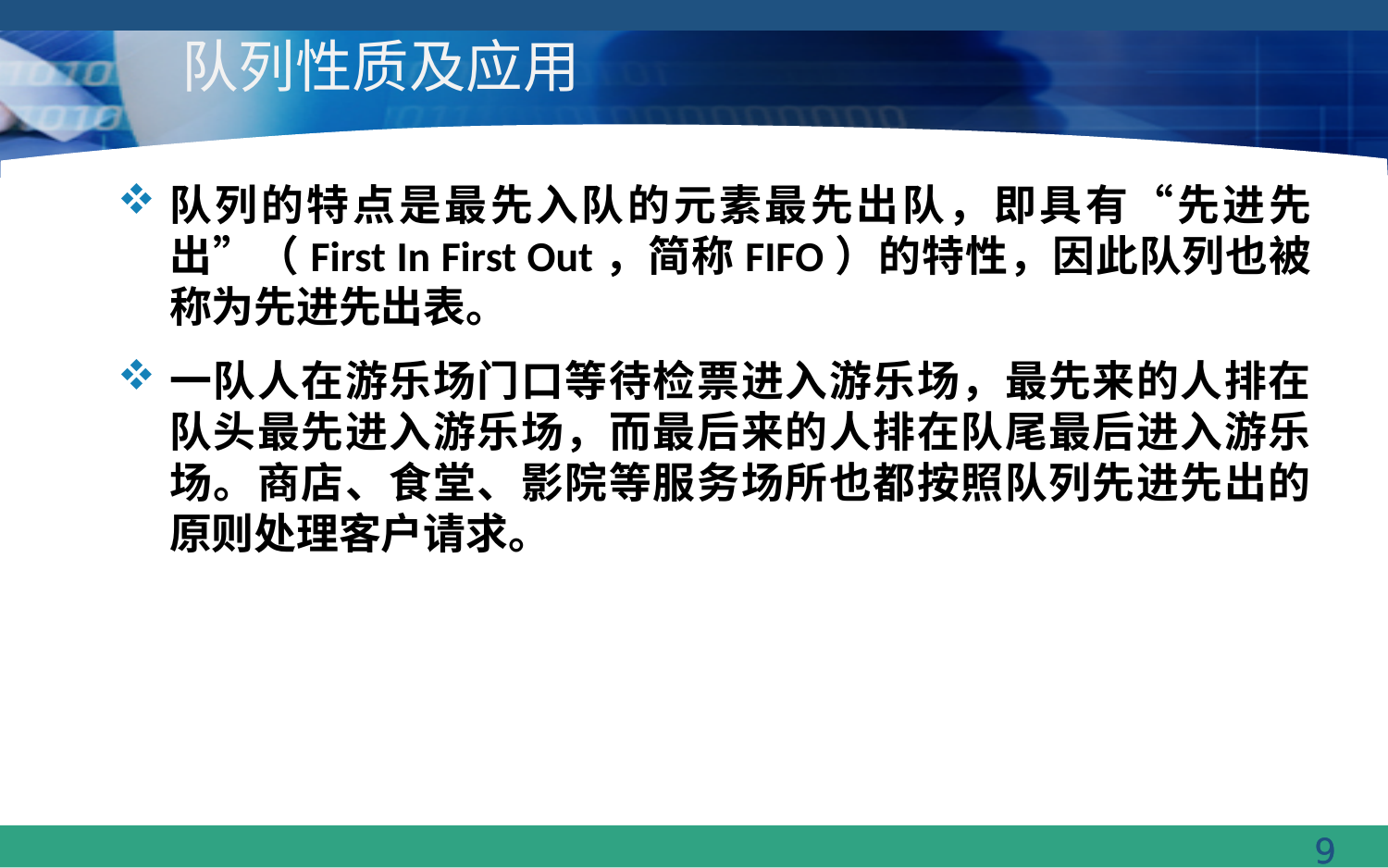

# 队列性质及应用
队列的特点是最先入队的元素最先出队，即具有“先进先出”（First In First Out，简称FIFO）的特性，因此队列也被称为先进先出表。
一队人在游乐场门口等待检票进入游乐场，最先来的人排在队头最先进入游乐场，而最后来的人排在队尾最后进入游乐场。商店、食堂、影院等服务场所也都按照队列先进先出的原则处理客户请求。